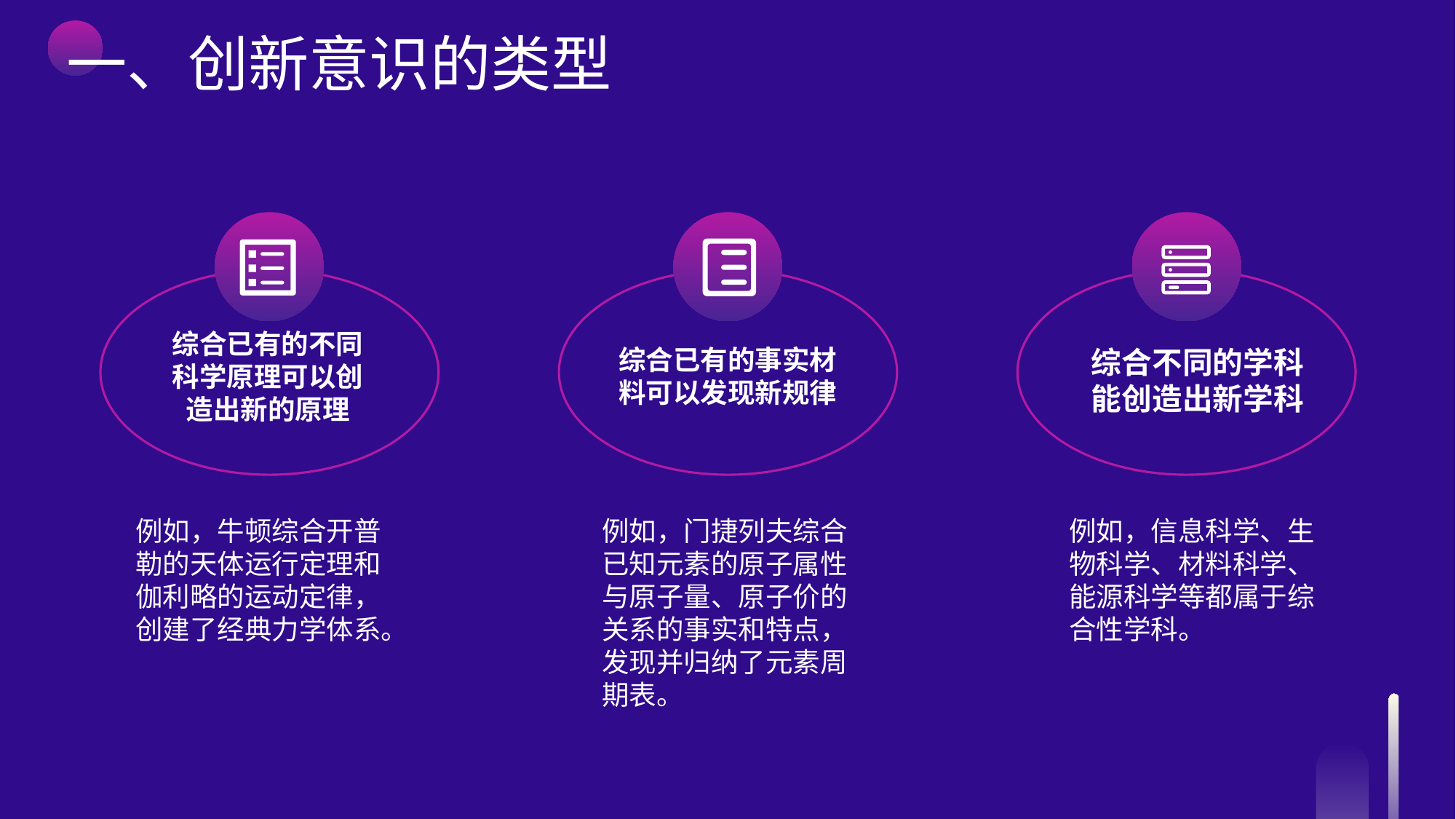

一、创新意识的类型

综合已有的不同科学原理可以创造出新的原理

综合已有的事实材料可以发现新规律

综合不同的学科能创造出新学科

例如，牛顿综合开普勒的天体运行定理和伽利略的运动定律，创建了经典力学体系。
例如，门捷列夫综合已知元素的原子属性与原子量、原子价的关系的事实和特点，发现并归纳了元素周期表。
例如，信息科学、生物科学、材料科学、能源科学等都属于综合性学科。